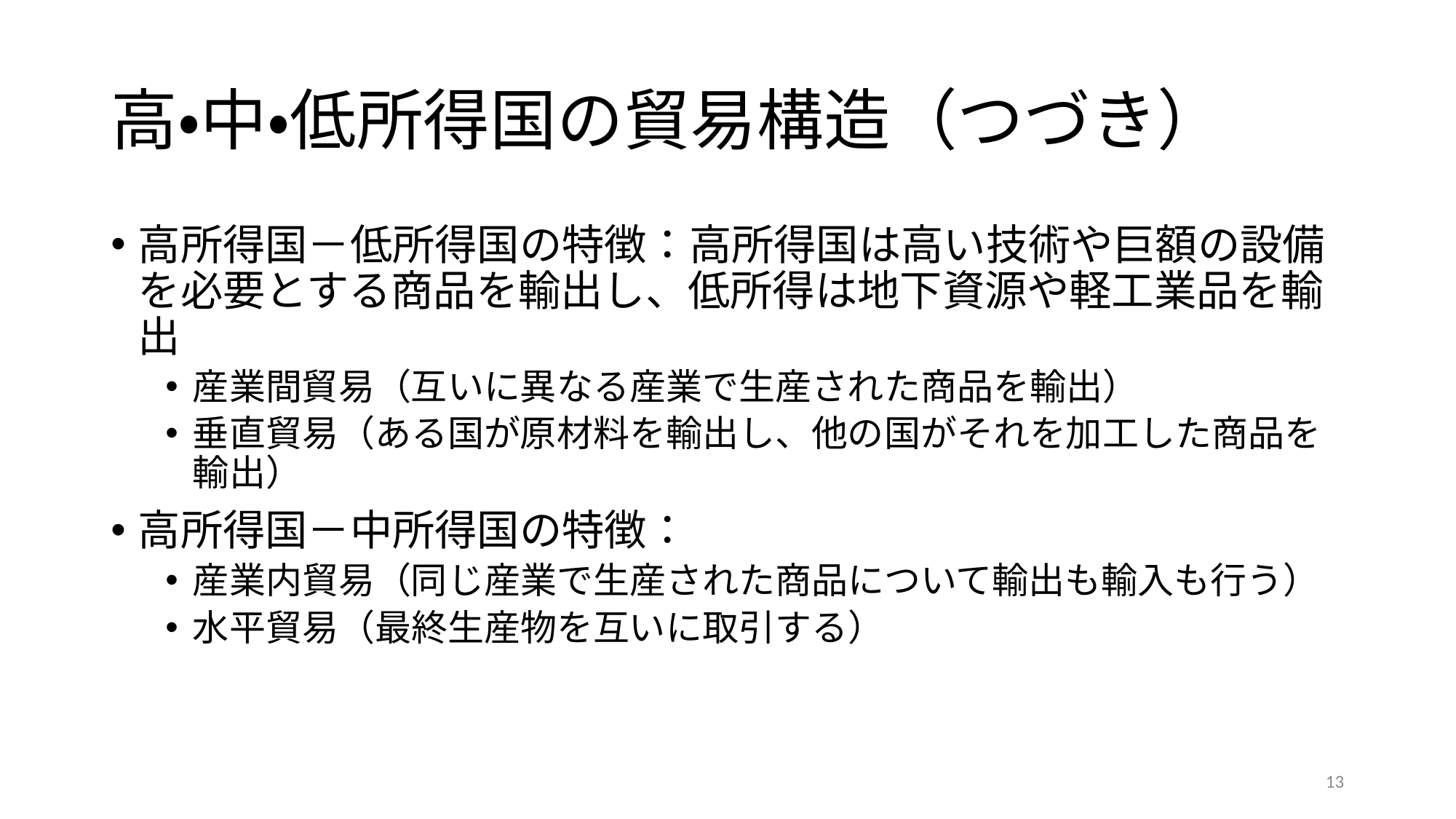

# 高・中・低所得国の貿易構造（つづき）
高所得国－低所得国の特徴：高所得国は高い技術や巨額の設備を必要とする商品を輸出し、低所得は地下資源や軽工業品を輸出
産業間貿易（互いに異なる産業で生産された商品を輸出）
垂直貿易（ある国が原材料を輸出し、他の国がそれを加工した商品を輸出）
高所得国－中所得国の特徴：
産業内貿易（同じ産業で生産された商品について輸出も輸入も行う）
水平貿易（最終生産物を互いに取引する）

13